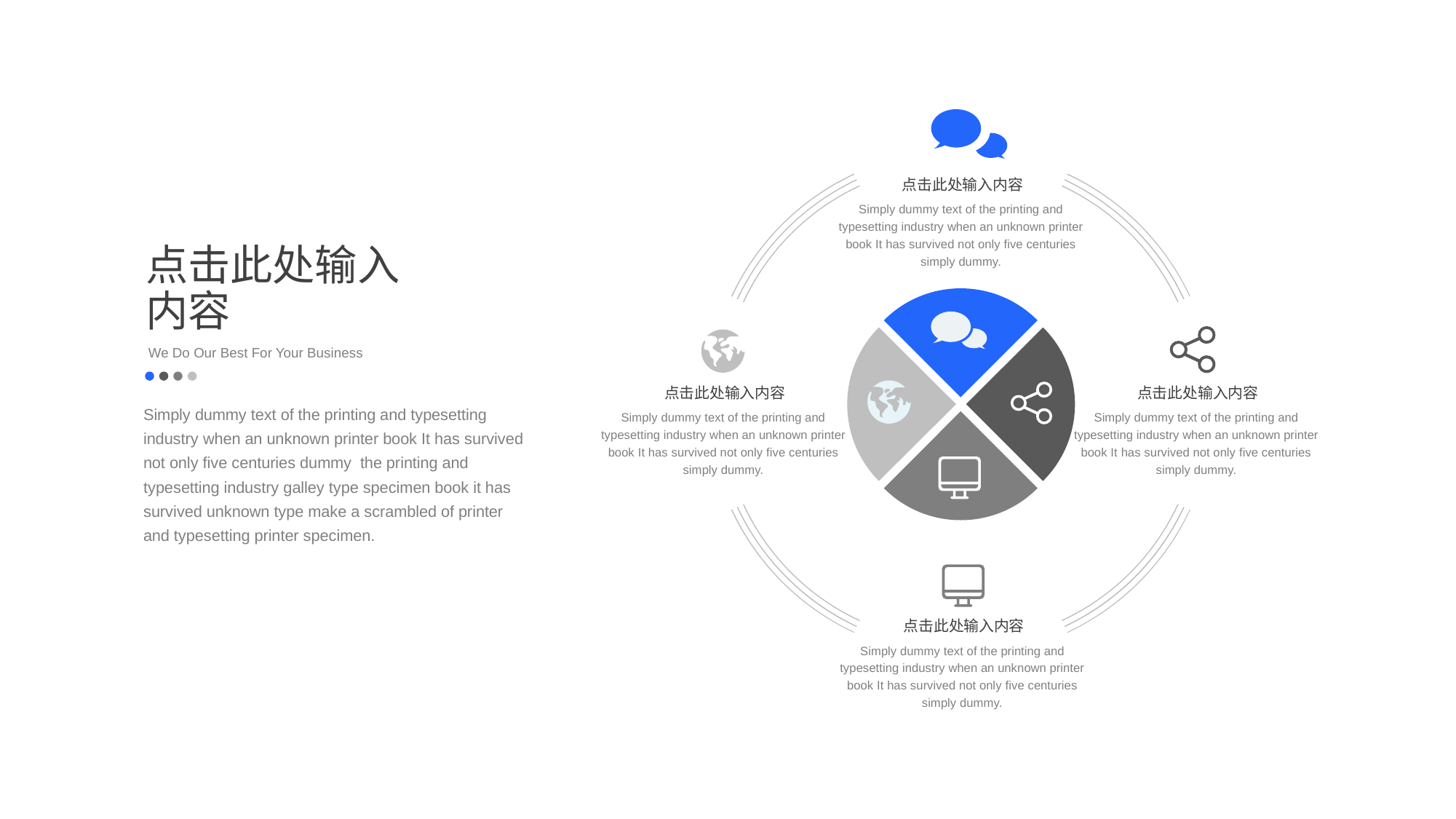

点击此处输入内容

Simply dummy text of the printing and typesetting industry when an unknown printer book It has survived not only five centuries simply dummy.
点击此处输入
内容

We Do Our Best For Your Business

点击此处输入内容
点击此处输入内容

Simply dummy text of the printing and typesetting industry when an unknown printer book It has survived not only five centuries dummy  the printing and typesetting industry galley type specimen book it has survived unknown type make a scrambled of printer and typesetting printer specimen.
Simply dummy text of the printing and typesetting industry when an unknown printer book It has survived not only five centuries simply dummy.
Simply dummy text of the printing and typesetting industry when an unknown printer book It has survived not only five centuries simply dummy.

点击此处输入内容
Simply dummy text of the printing and typesetting industry when an unknown printer book It has survived not only five centuries simply dummy.